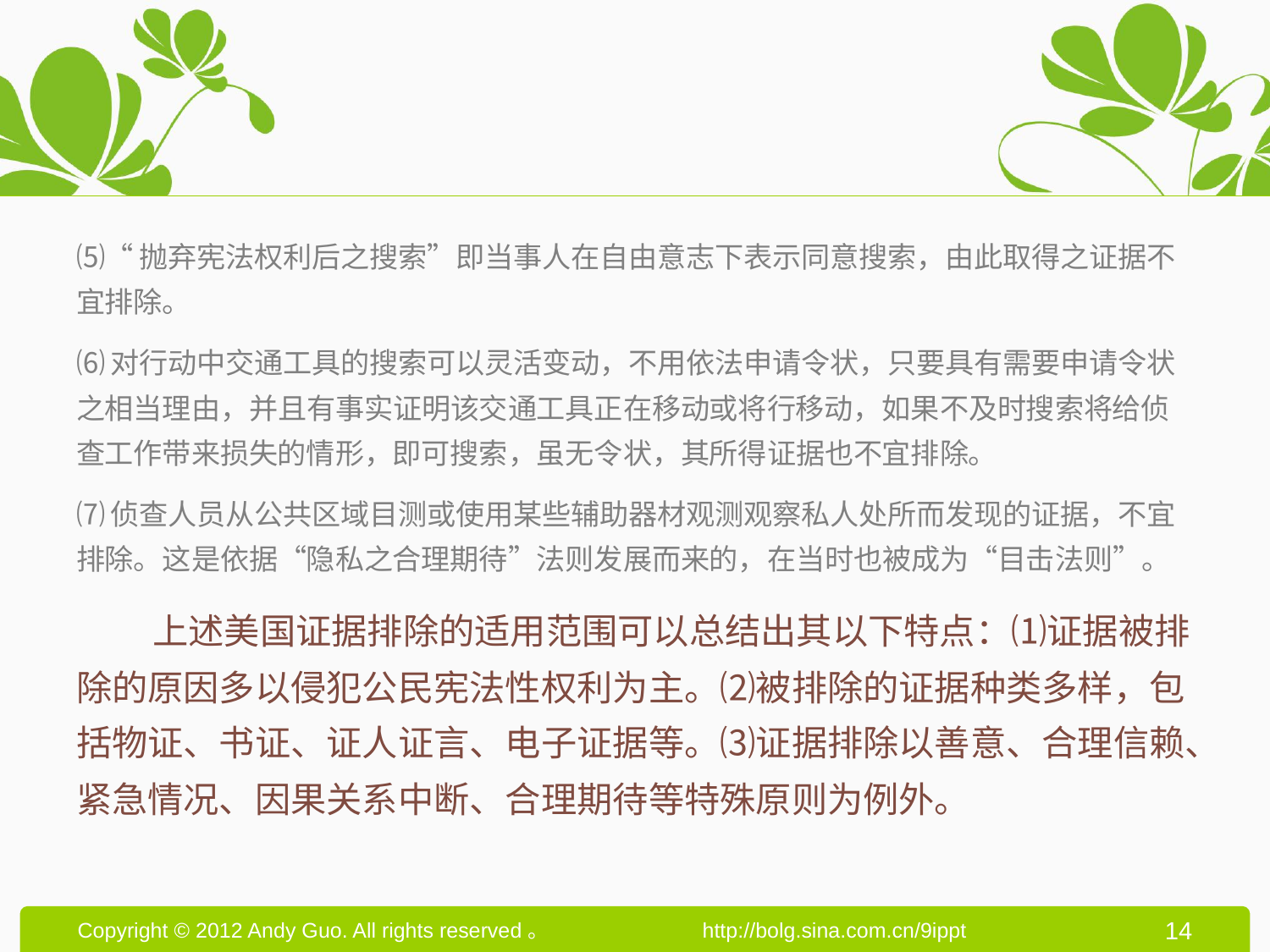

#
⑸“抛弃宪法权利后之搜索”即当事人在自由意志下表示同意搜索，由此取得之证据不宜排除。
⑹对行动中交通工具的搜索可以灵活变动，不用依法申请令状，只要具有需要申请令状之相当理由，并且有事实证明该交通工具正在移动或将行移动，如果不及时搜索将给侦查工作带来损失的情形，即可搜索，虽无令状，其所得证据也不宜排除。
⑺侦查人员从公共区域目测或使用某些辅助器材观测观察私人处所而发现的证据，不宜排除。这是依据“隐私之合理期待”法则发展而来的，在当时也被成为“目击法则”。
        上述美国证据排除的适用范围可以总结出其以下特点：⑴证据被排除的原因多以侵犯公民宪法性权利为主。⑵被排除的证据种类多样，包括物证、书证、证人证言、电子证据等。⑶证据排除以善意、合理信赖、紧急情况、因果关系中断、合理期待等特殊原则为例外。

14